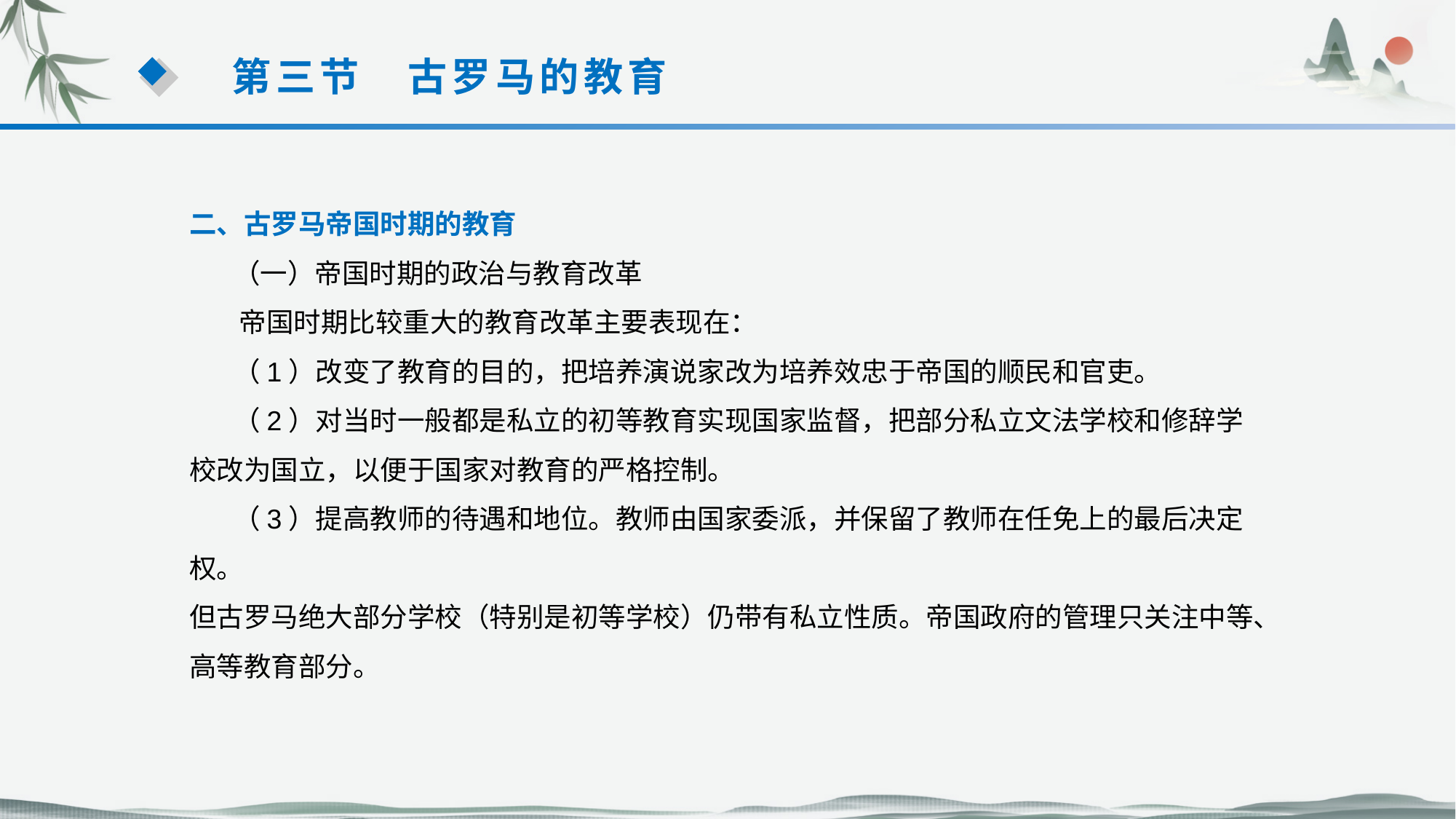

第三节　古罗马的教育

二、古罗马帝国时期的教育
      （一）帝国时期的政治与教育改革
       帝国时期比较重大的教育改革主要表现在：
      （1）改变了教育的目的，把培养演说家改为培养效忠于帝国的顺民和官吏。
      （2）对当时一般都是私立的初等教育实现国家监督，把部分私立文法学校和修辞学校改为国立，以便于国家对教育的严格控制。
      （3）提高教师的待遇和地位。教师由国家委派，并保留了教师在任免上的最后决定权。
但古罗马绝大部分学校（特别是初等学校）仍带有私立性质。帝国政府的管理只关注中等、
高等教育部分。